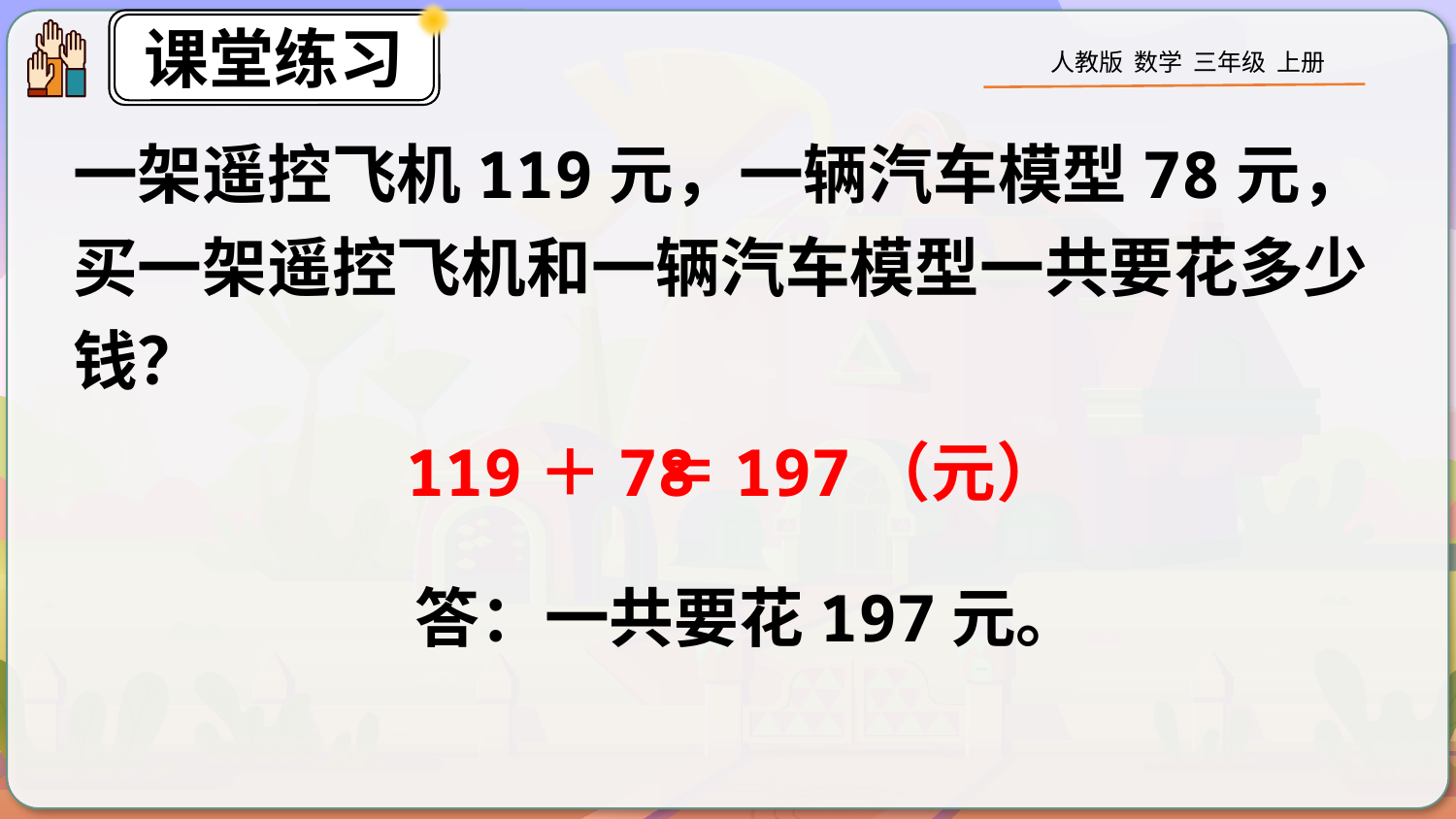

一架遥控飞机119元，一辆汽车模型78元，买一架遥控飞机和一辆汽车模型一共要花多少钱？
119＋78
＝197（元）
答：一共要花197元。